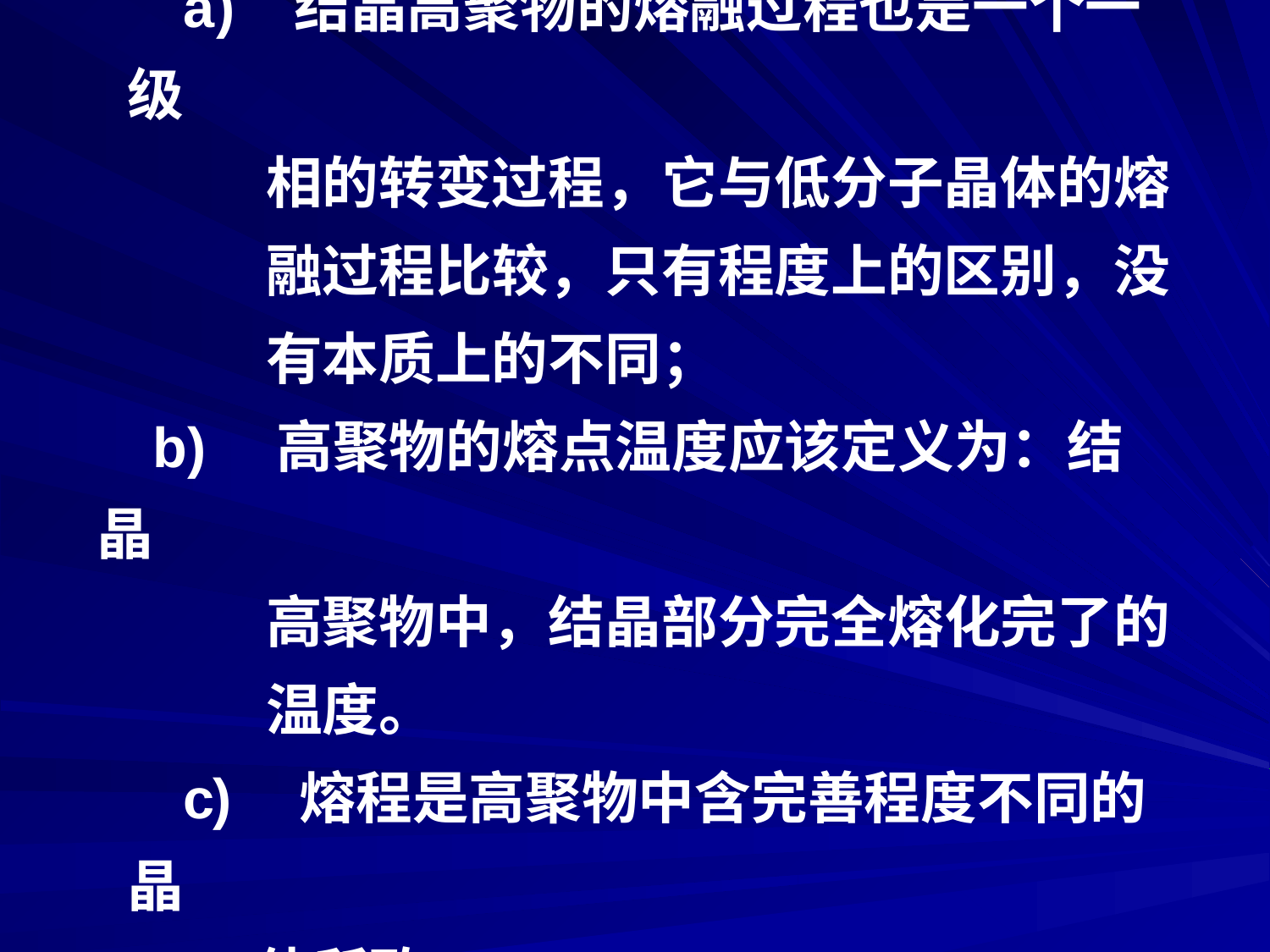

结晶高聚物的熔融过程也是一个一级
　　相的转变过程，它与低分子晶体的熔
　　融过程比较，只有程度上的区别，没
　　有本质上的不同；
b)　高聚物的熔点温度应该定义为：结晶
　　高聚物中，结晶部分完全熔化完了的
　　温度。
    熔程是高聚物中含完善程度不同的晶
       体所致。